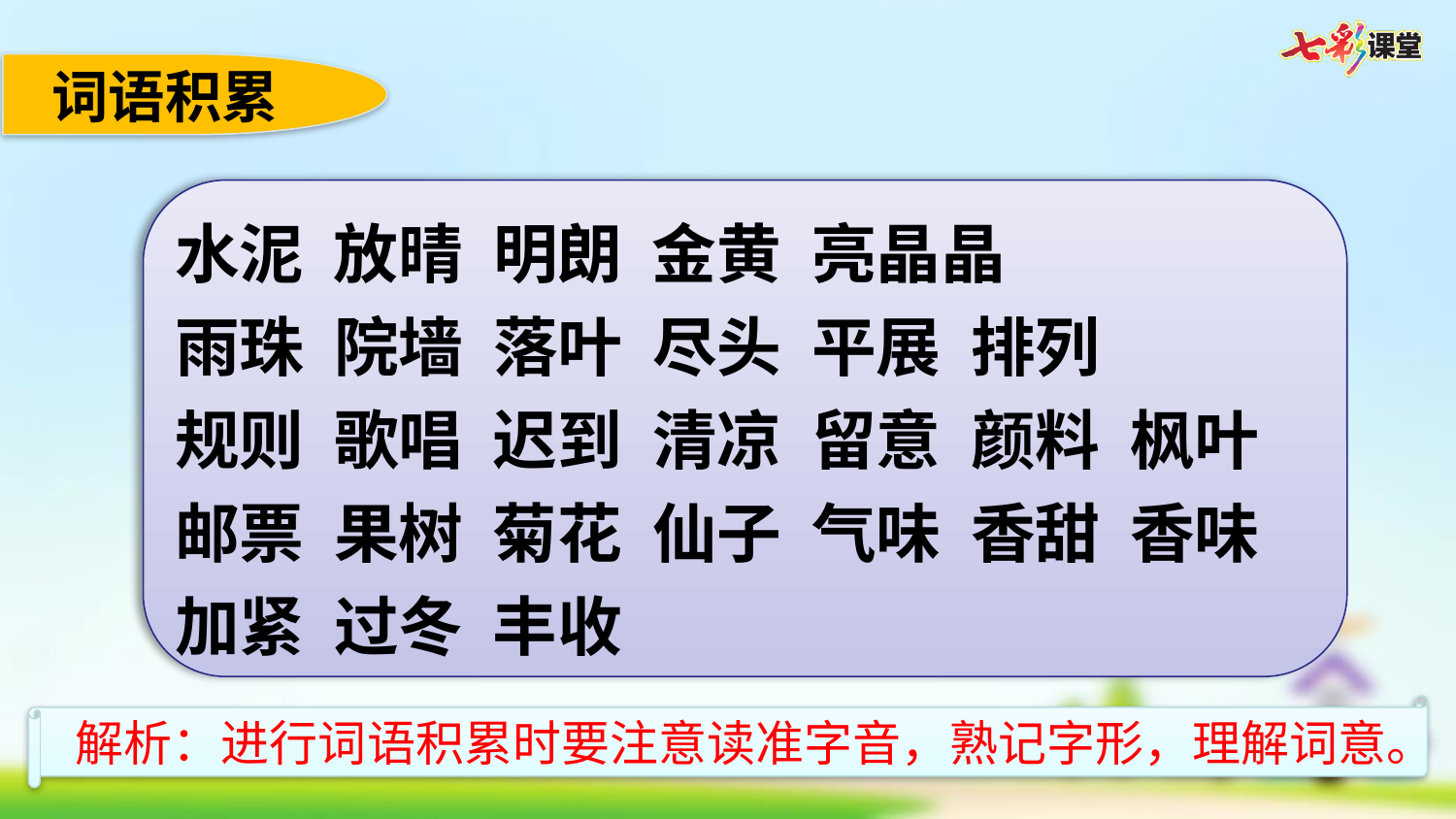

词语积累

水泥  放晴  明朗  金黄  亮晶晶
雨珠  院墙  落叶  尽头  平展  排列
规则  歌唱  迟到  清凉  留意  颜料  枫叶  邮票  果树  菊花  仙子  气味  香甜  香味  加紧  过冬  丰收
解析：进行词语积累时要注意读准字音，熟记字形，理解词意。